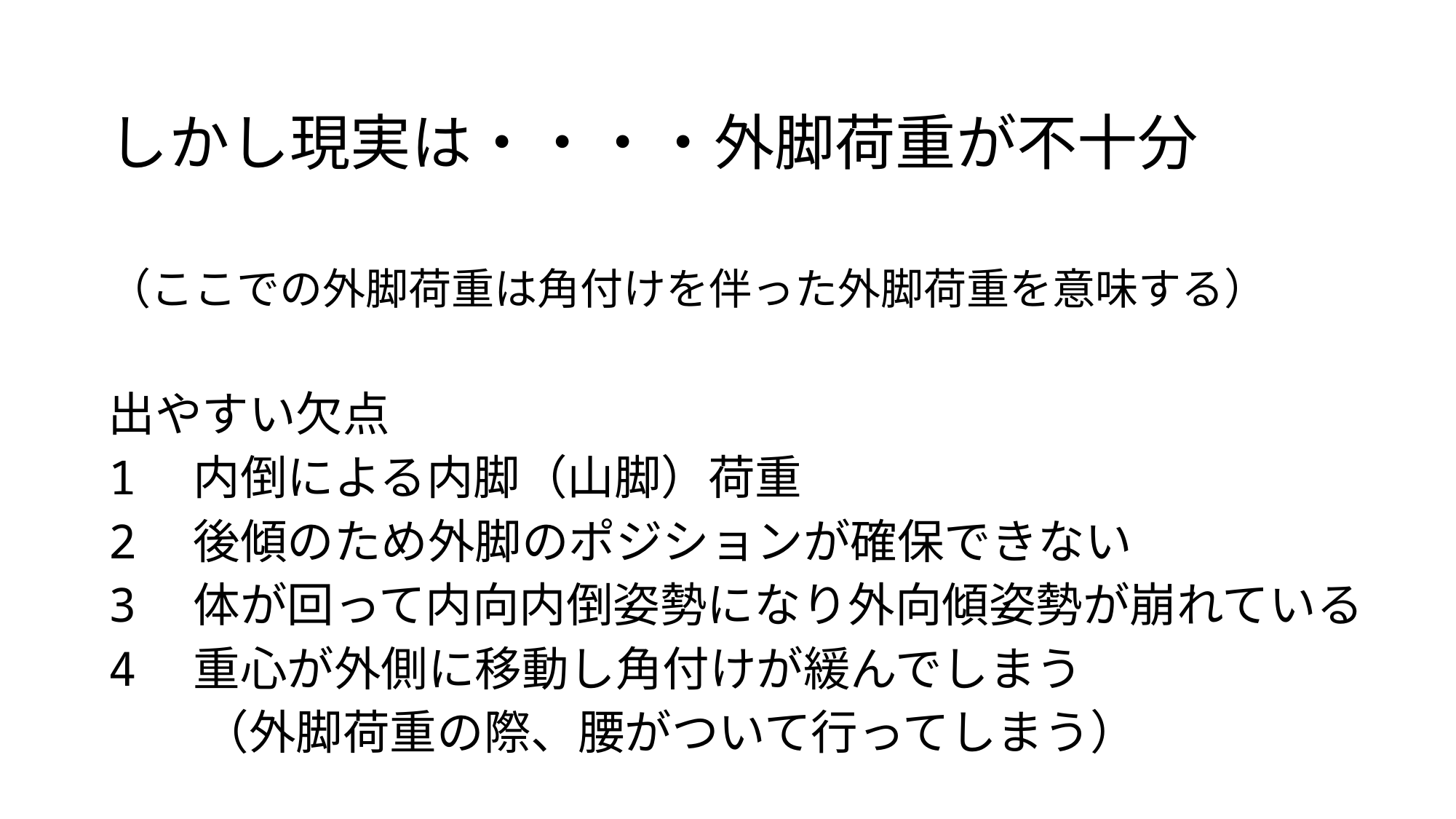

# しかし現実は・・・・外脚荷重が不十分

（ここでの外脚荷重は角付けを伴った外脚荷重を意味する）

出やすい欠点
1　内倒による内脚（山脚）荷重
2　後傾のため外脚のポジションが確保できない
3　体が回って内向内倒姿勢になり外向傾姿勢が崩れている
4　重心が外側に移動し角付けが緩んでしまう
　　（外脚荷重の際、腰がついて行ってしまう）